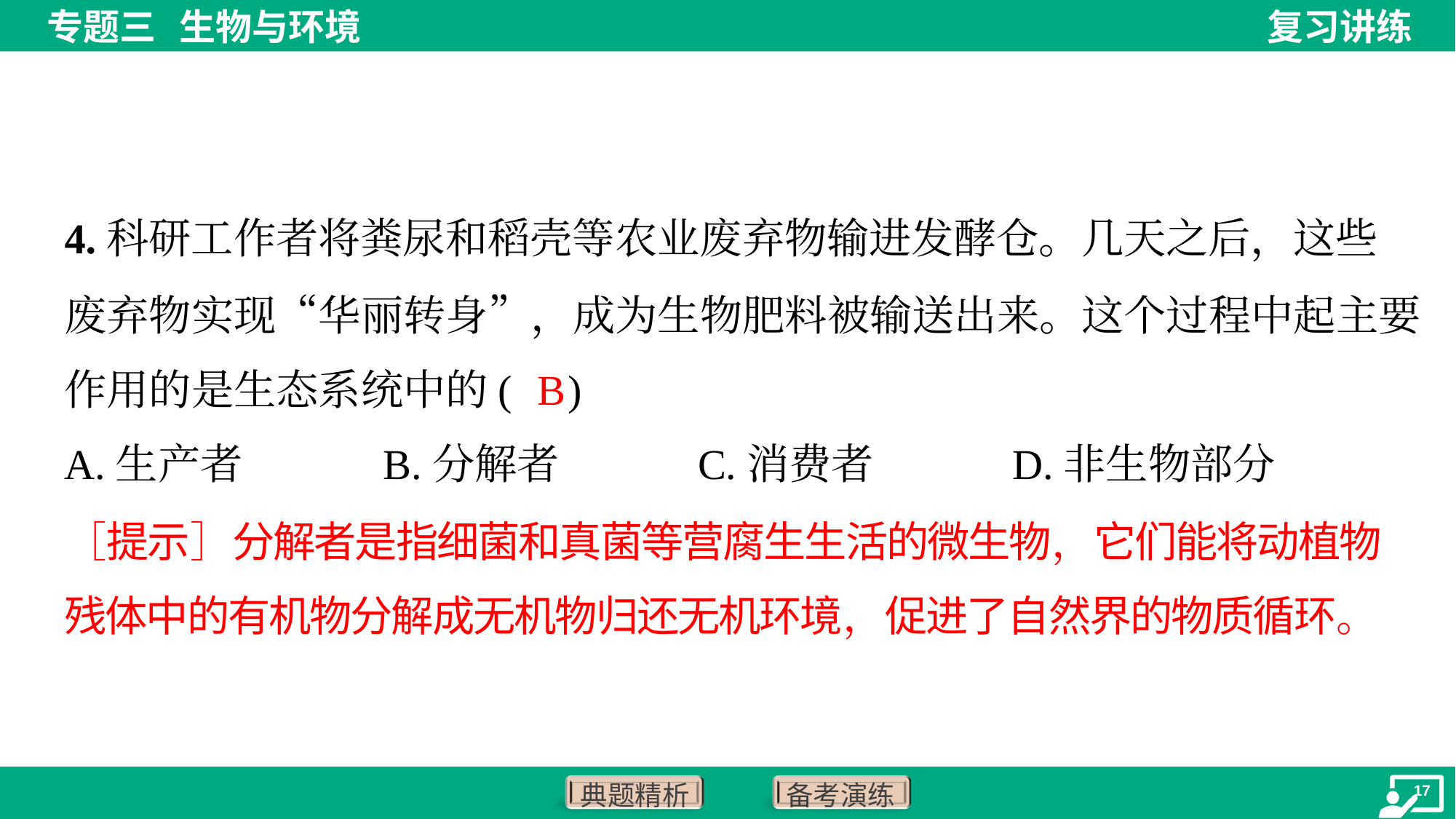

4.科研工作者将粪尿和稻壳等农业废弃物输进发酵仓。几天之后，这些
废弃物实现“华丽转身”，成为生物肥料被输送出来。这个过程中起主要
作用的是生态系统中的(     )
B
A.生产者	B.分解者	C.消费者	D.非生物部分
［提示］分解者是指细菌和真菌等营腐生生活的微生物，它们能将动植物
残体中的有机物分解成无机物归还无机环境，促进了自然界的物质循环。